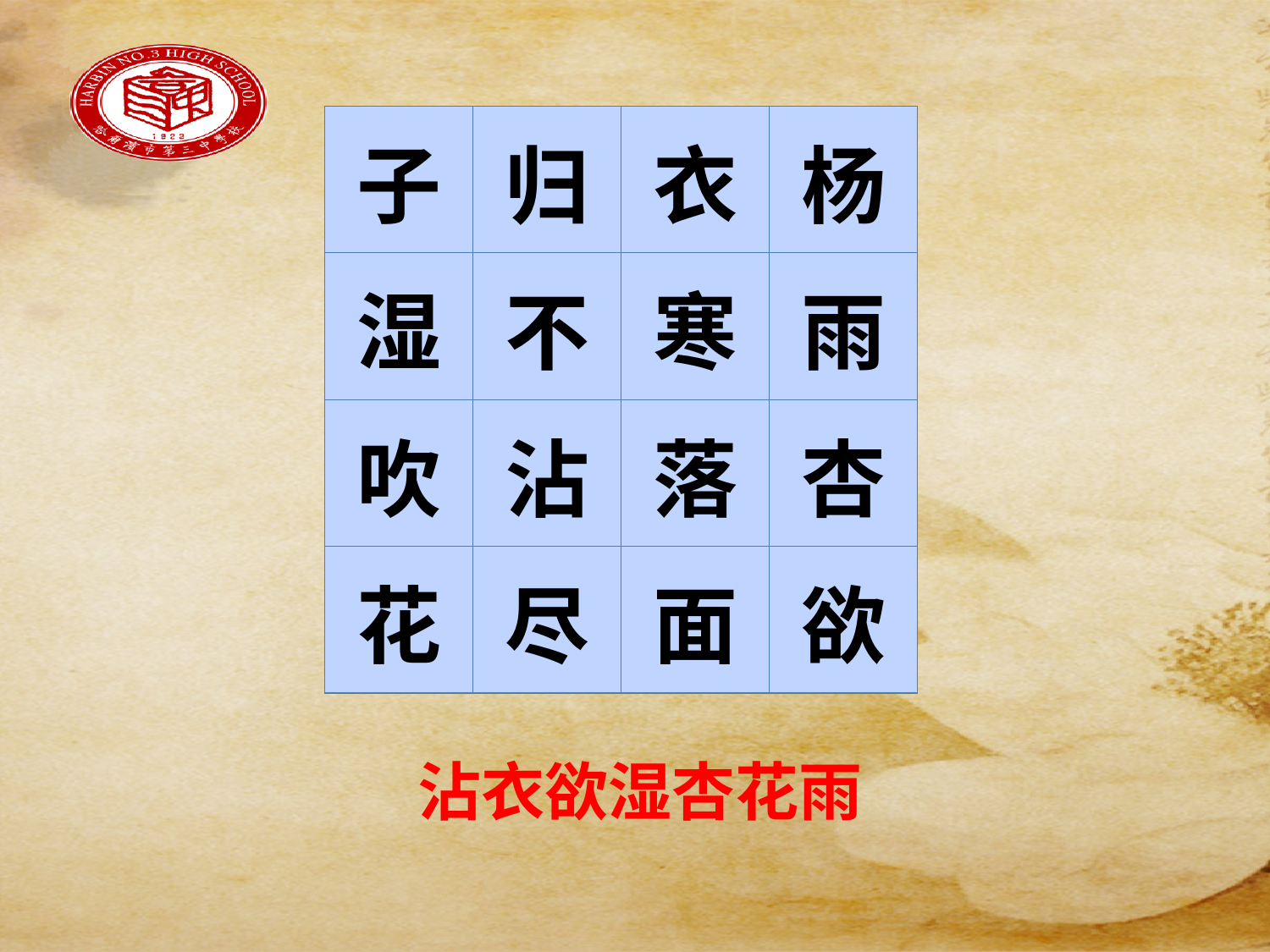

#
| 子 | 归 | 衣 | 杨 |
| --- | --- | --- | --- |
| 湿 | 不 | 寒 | 雨 |
| 吹 | 沾 | 落 | 杏 |
| 花 | 尽 | 面 | 欲 |
沾衣欲湿杏花雨